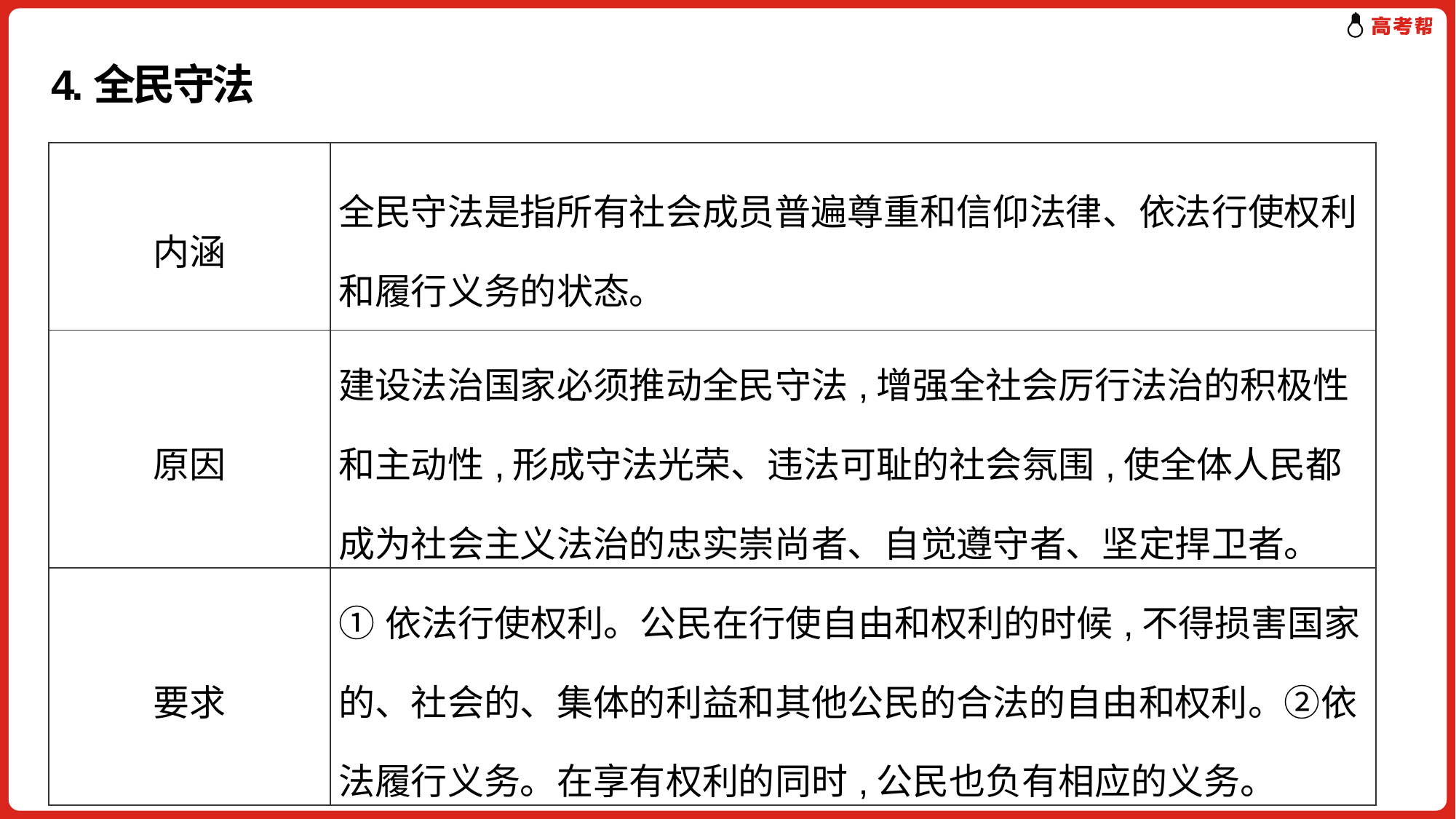

# 4.全民守法
| 内涵 | 全民守法是指所有社会成员普遍尊重和信仰法律、依法行使权利和履行义务的状态。 |
| --- | --- |
| 原因 | 建设法治国家必须推动全民守法,增强全社会厉行法治的积极性和主动性,形成守法光荣、违法可耻的社会氛围,使全体人民都成为社会主义法治的忠实崇尚者、自觉遵守者、坚定捍卫者。 |
| 要求 | ①依法行使权利。公民在行使自由和权利的时候,不得损害国家的、社会的、集体的利益和其他公民的合法的自由和权利。②依法履行义务。在享有权利的同时,公民也负有相应的义务。 |